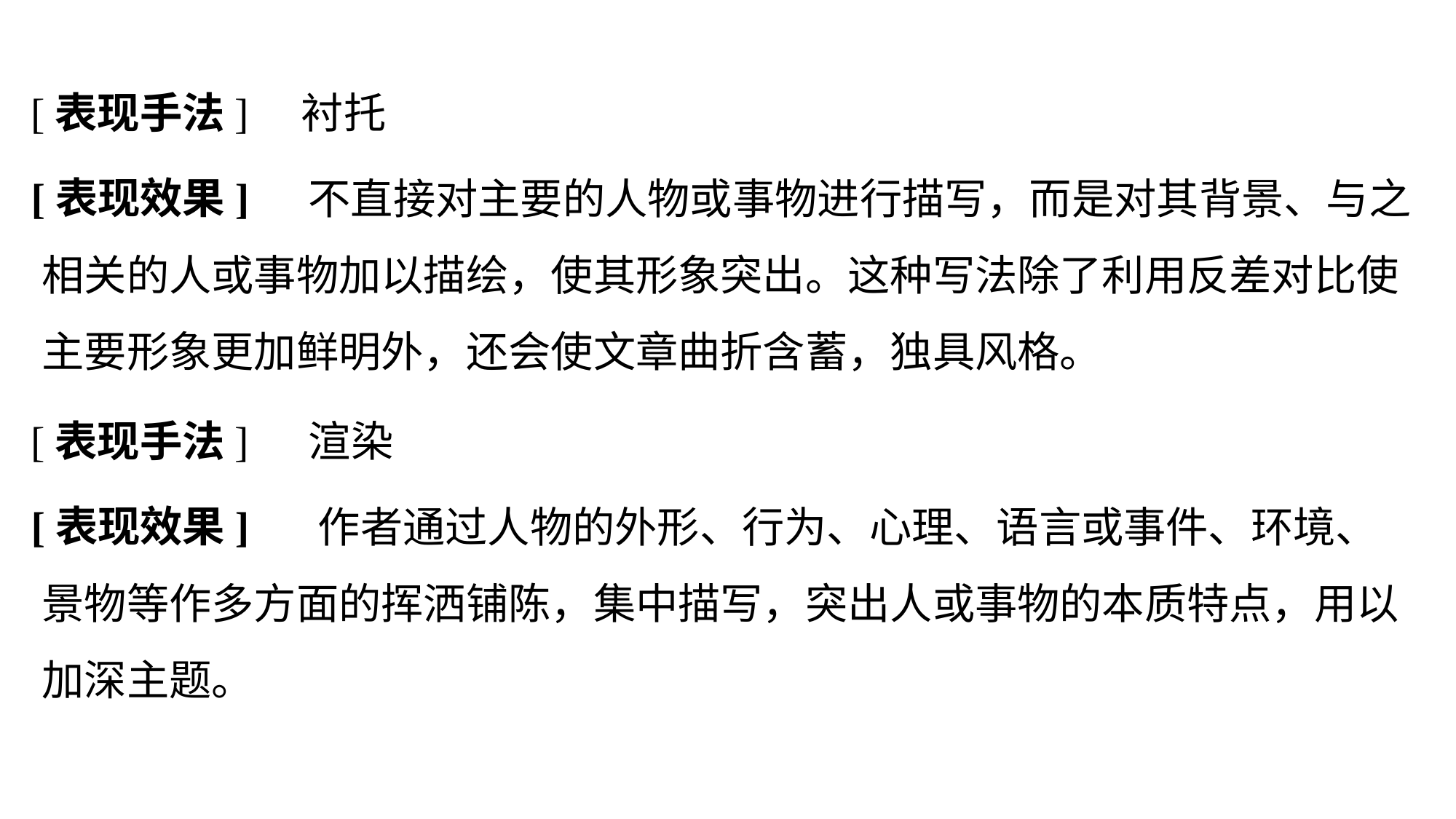

衬托
[表现手法]
[表现效果]
		    不直接对主要的人物或事物进行描写，而是对其背景、与之相关的人或事物加以描绘，使其形象突出。这种写法除了利用反差对比使主要形象更加鲜明外，还会使文章曲折含蓄，独具风格。
渲染
[表现手法]
[表现效果]
		     作者通过人物的外形、行为、心理、语言或事件、环境、景物等作多方面的挥洒铺陈，集中描写，突出人或事物的本质特点，用以加深主题。